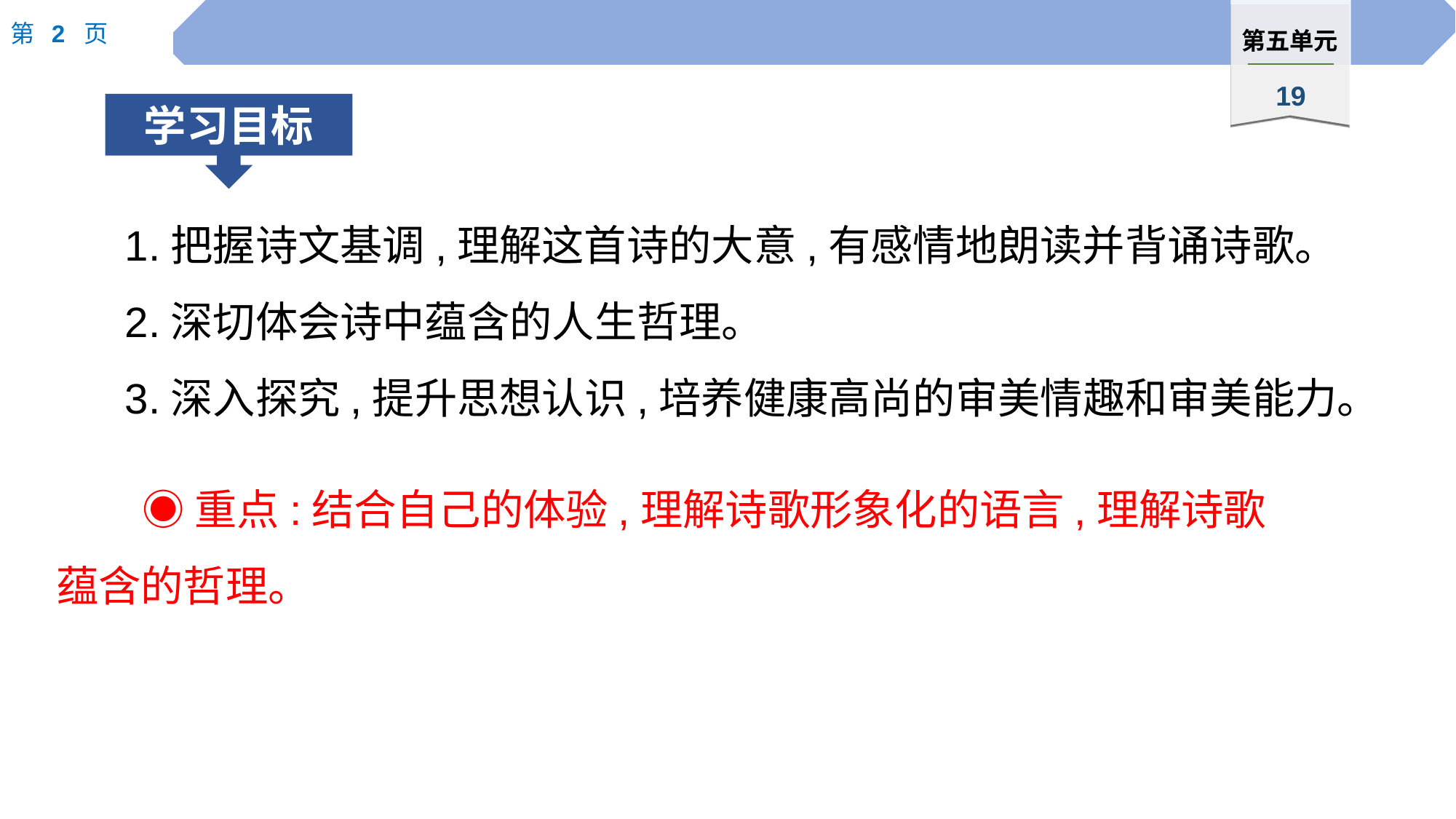

1.把握诗文基调,理解这首诗的大意,有感情地朗读并背诵诗歌。
2.深切体会诗中蕴含的人生哲理。
3.深入探究,提升思想认识,培养健康高尚的审美情趣和审美能力。
◉重点:结合自己的体验,理解诗歌形象化的语言,理解诗歌蕴含的哲理。